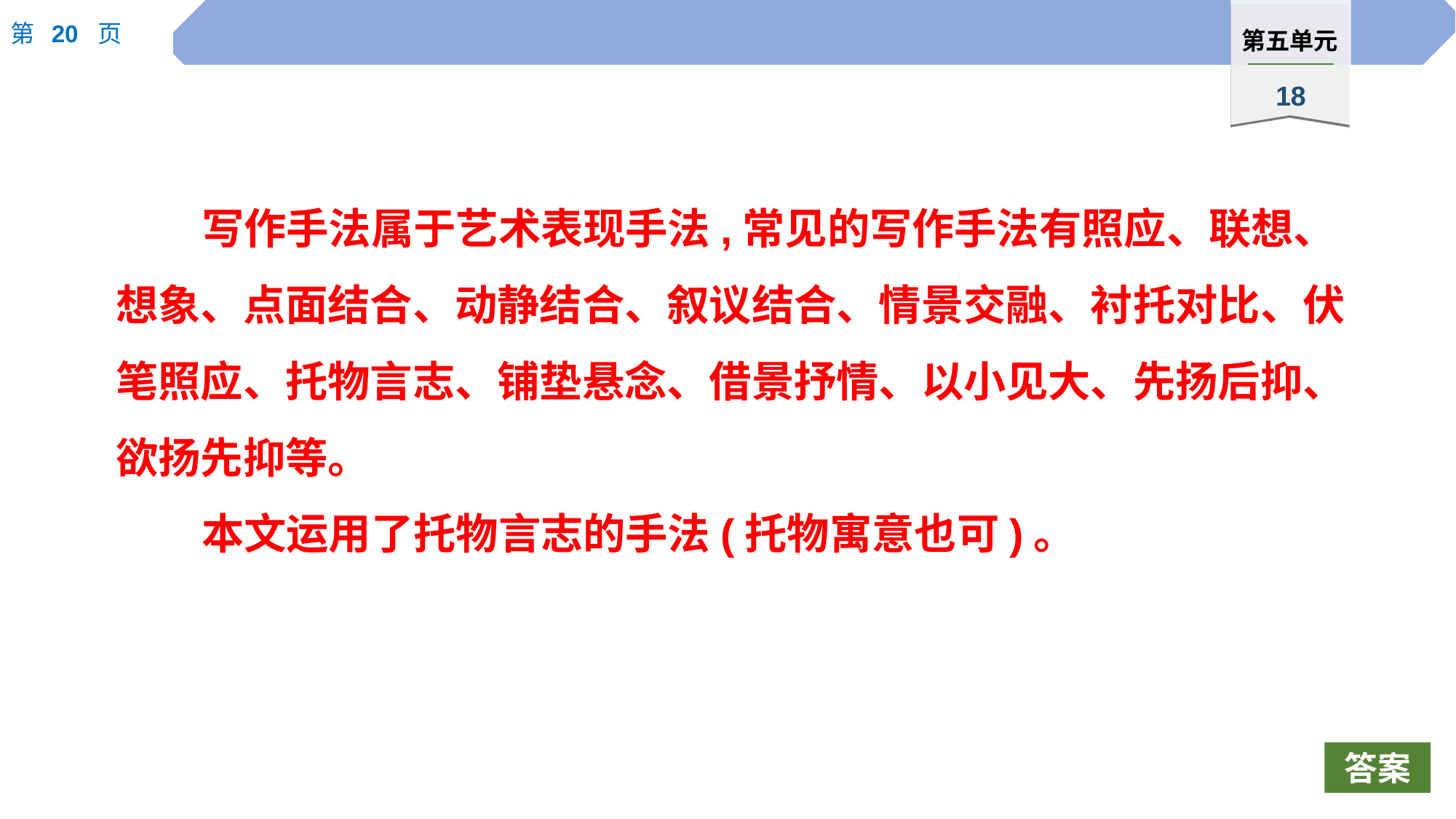

写作手法属于艺术表现手法,常见的写作手法有照应、联想、想象、点面结合、动静结合、叙议结合、情景交融、衬托对比、伏笔照应、托物言志、铺垫悬念、借景抒情、以小见大、先扬后抑、欲扬先抑等。
本文运用了托物言志的手法(托物寓意也可)。
答案